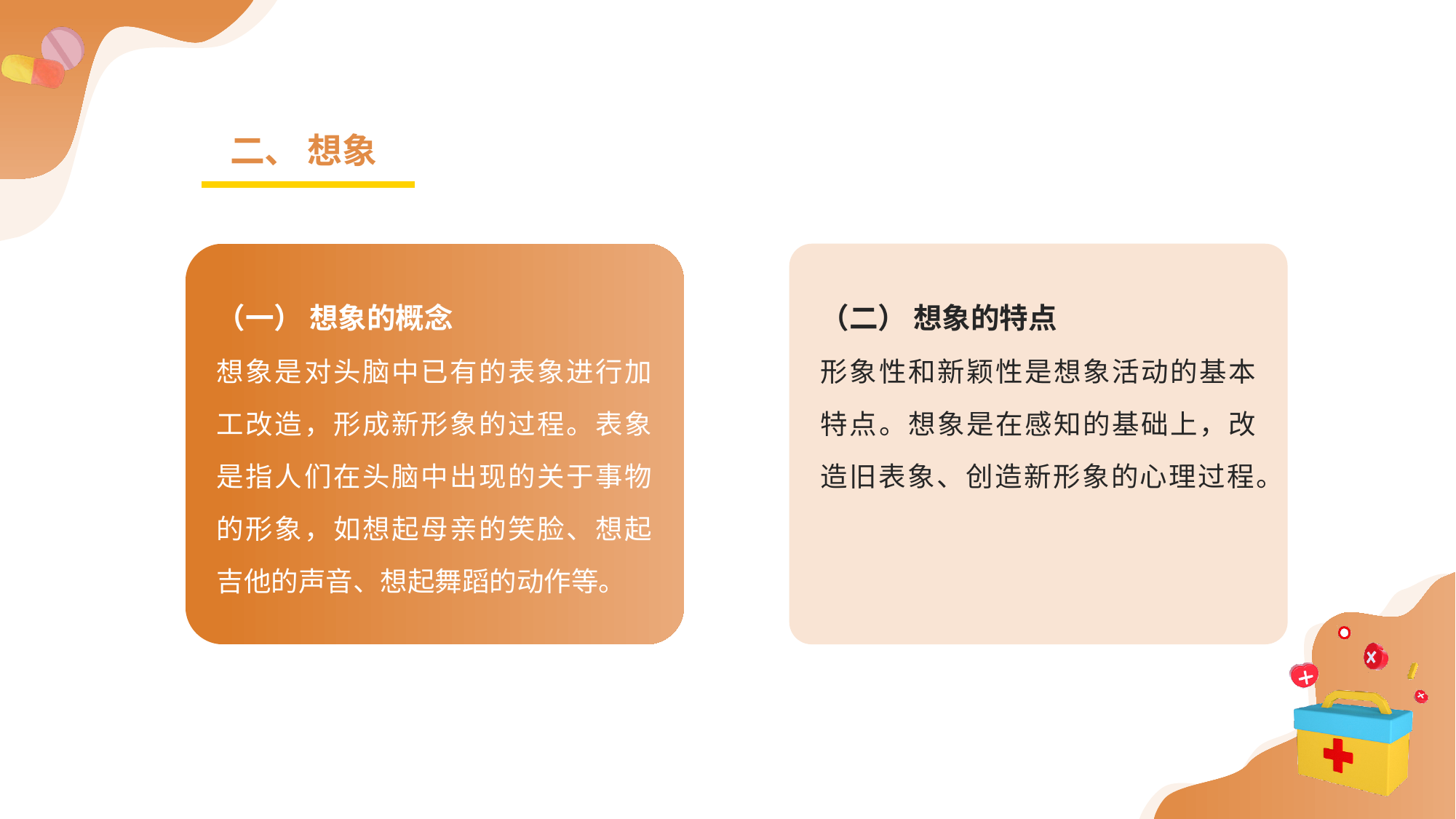

二、 想象

（一） 想象的概念
想象是对头脑中已有的表象进行加工改造，形成新形象的过程。表象是指人们在头脑中出现的关于事物的形象，如想起母亲的笑脸、想起吉他的声音、想起舞蹈的动作等。
（二） 想象的特点
形象性和新颖性是想象活动的基本特点。想象是在感知的基础上，改造旧表象、创造新形象的心理过程。